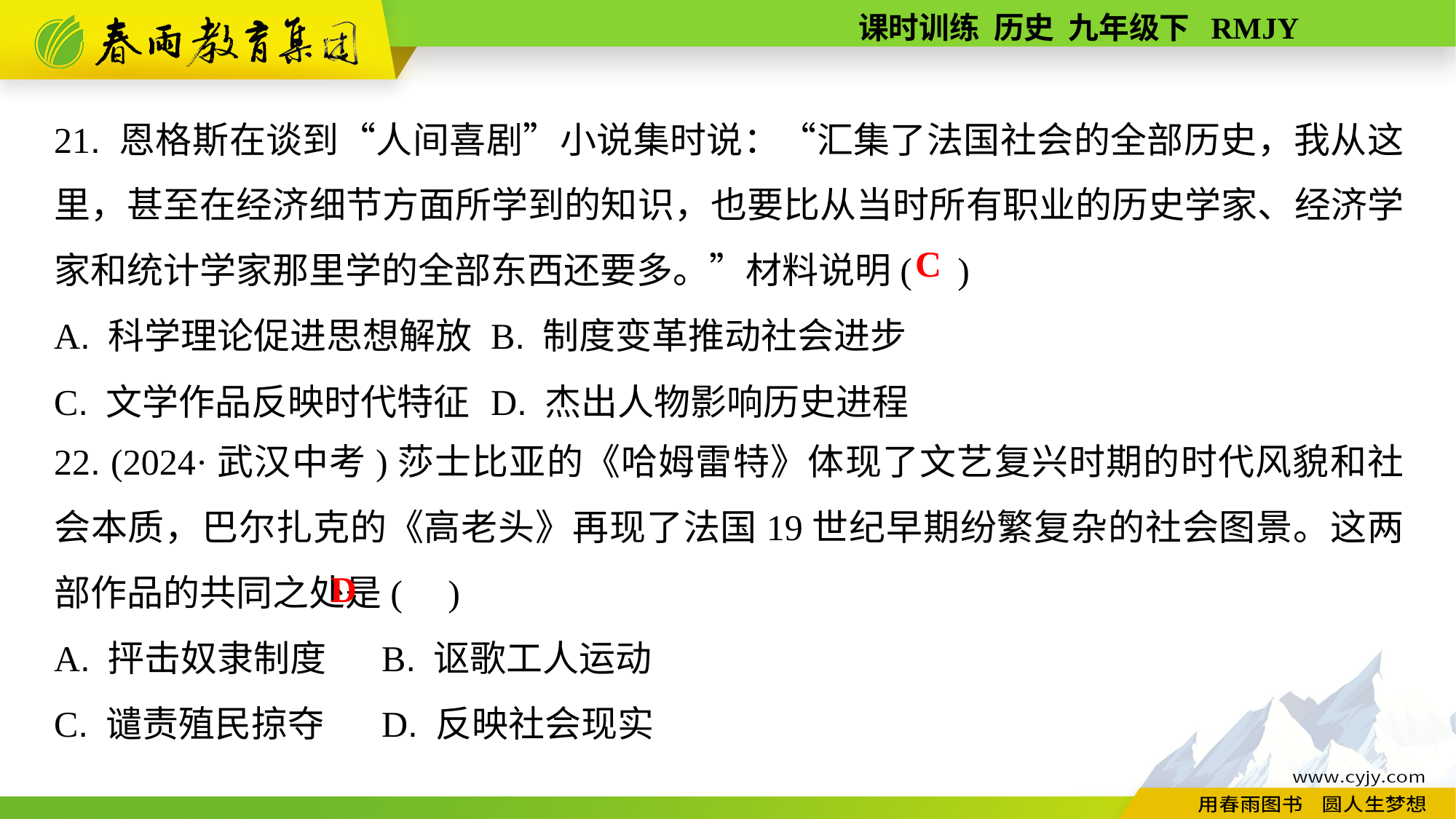

21. 恩格斯在谈到“人间喜剧”小说集时说：“汇集了法国社会的全部历史，我从这里，甚至在经济细节方面所学到的知识，也要比从当时所有职业的历史学家、经济学家和统计学家那里学的全部东西还要多。”材料说明(     )
A. 科学理论促进思想解放	B. 制度变革推动社会进步
C. 文学作品反映时代特征	D. 杰出人物影响历史进程
C
22. (2024·武汉中考)莎士比亚的《哈姆雷特》体现了文艺复兴时期的时代风貌和社会本质，巴尔扎克的《高老头》再现了法国19世纪早期纷繁复杂的社会图景。这两部作品的共同之处是(     )
A. 抨击奴隶制度	B. 讴歌工人运动
C. 谴责殖民掠夺	D. 反映社会现实
D